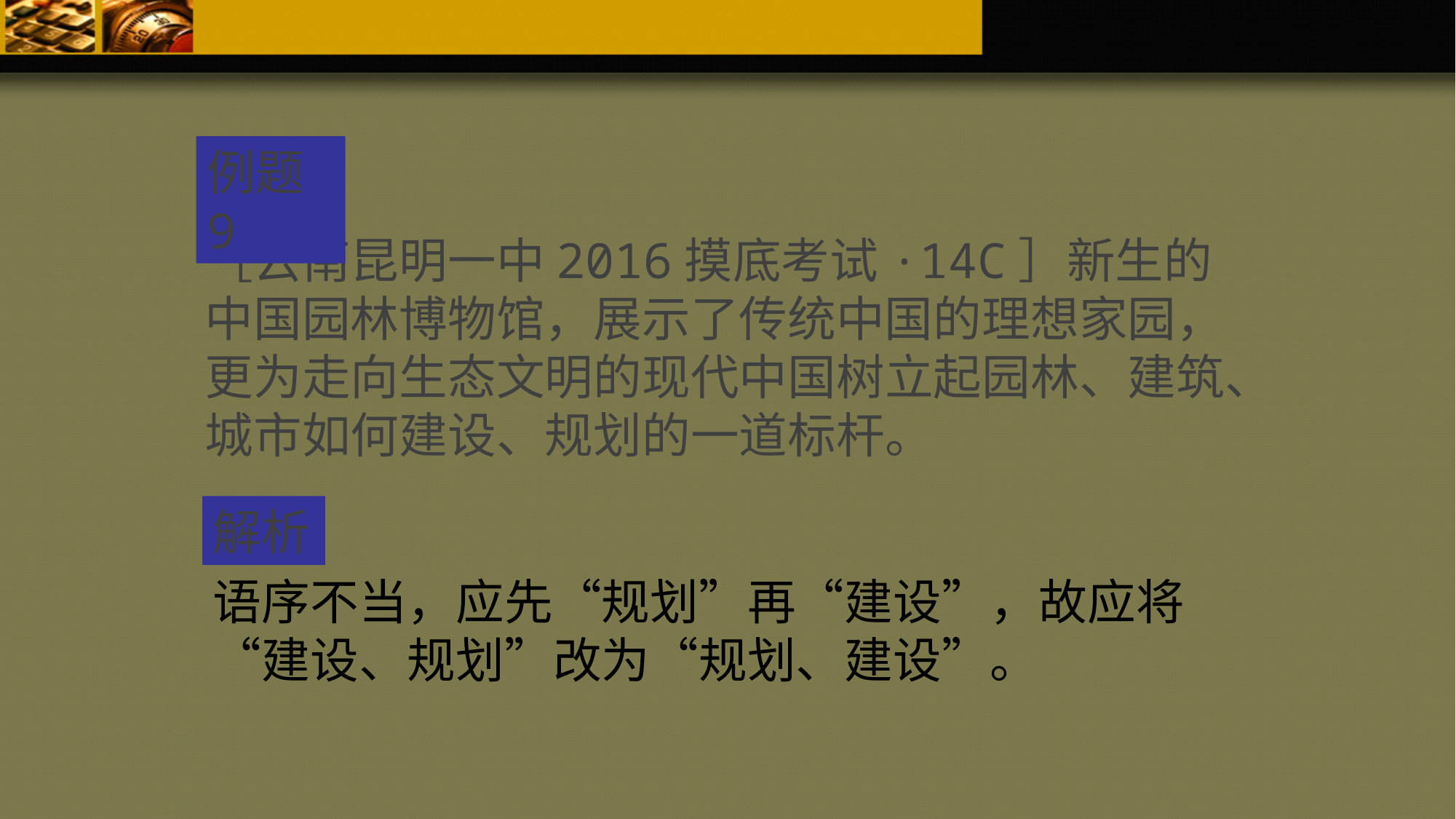

例题9
［云南昆明一中2016摸底考试·14C］新生的中国园林博物馆，展示了传统中国的理想家园，更为走向生态文明的现代中国树立起园林、建筑、城市如何建设、规划的一道标杆。
解析
语序不当，应先“规划”再“建设”，故应将“建设、规划”改为“规划、建设”。